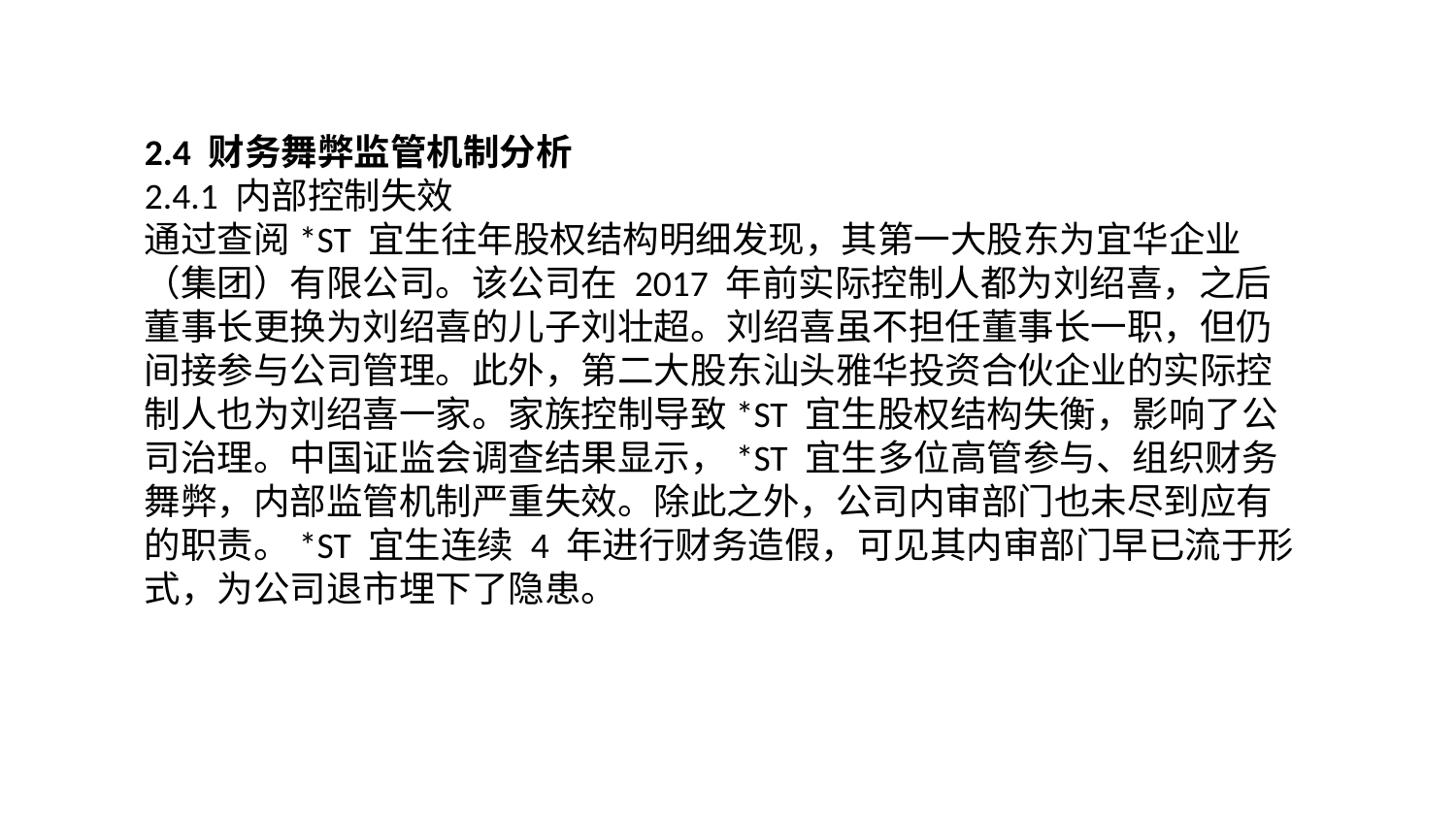

2.4 财务舞弊监管机制分析
2.4.1 内部控制失效
通过查阅*ST 宜生往年股权结构明细发现，其第一大股东为宜华企业（集团）有限公司。该公司在 2017 年前实际控制人都为刘绍喜，之后董事长更换为刘绍喜的儿子刘壮超。刘绍喜虽不担任董事长一职，但仍间接参与公司管理。此外，第二大股东汕头雅华投资合伙企业的实际控制人也为刘绍喜一家。家族控制导致*ST 宜生股权结构失衡，影响了公司治理。中国证监会调查结果显示，*ST 宜生多位高管参与、组织财务舞弊，内部监管机制严重失效。除此之外，公司内审部门也未尽到应有的职责。*ST 宜生连续 4 年进行财务造假，可见其内审部门早已流于形式，为公司退市埋下了隐患。